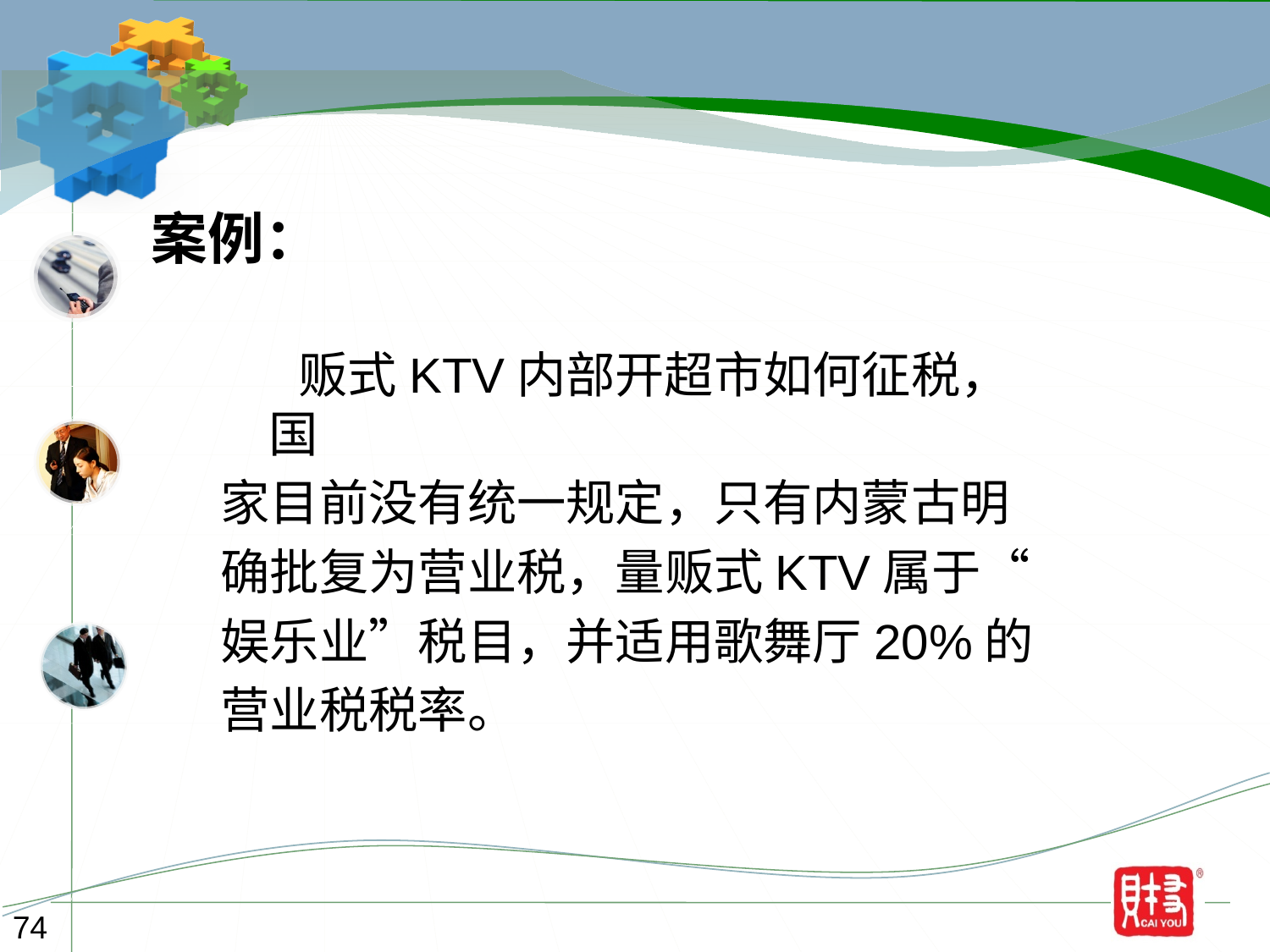

案例：
      贩式KTV内部开超市如何征税，国
家目前没有统一规定，只有内蒙古明
确批复为营业税，量贩式KTV属于“
娱乐业”税目，并适用歌舞厅20%的
营业税税率。
74